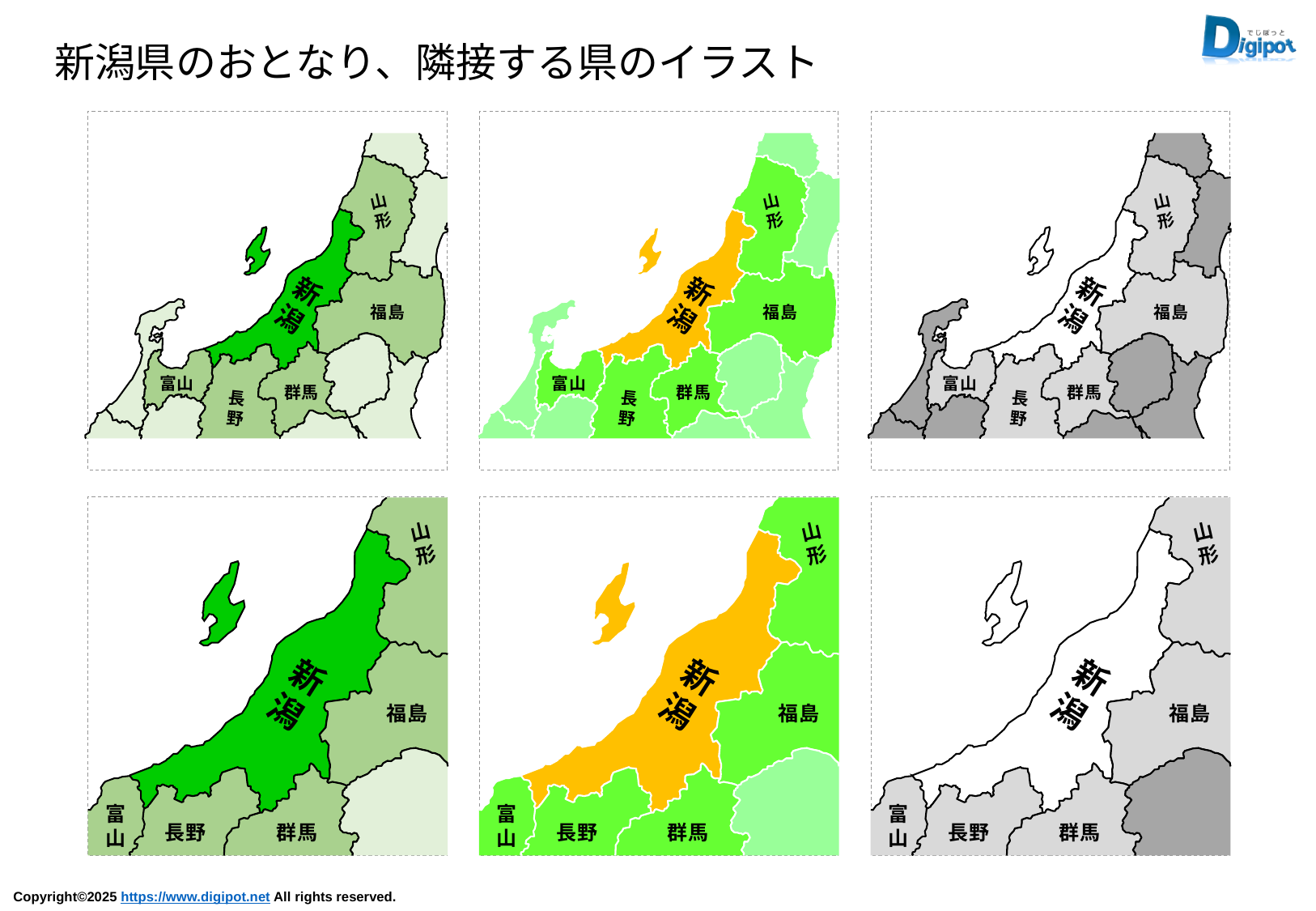

新潟県のおとなり、隣接する県のイラスト

山
形

新
潟
福島
富山
群馬
長
野

山
形

新
潟
福島
富山
群馬
長
野

山
形

新
潟
福島
富山
群馬
長
野

山
形

新
潟
福島

富山
長野
群馬

山
形

新
潟
福島

富山
長野
群馬

山
形

新
潟
福島

富山
長野
群馬